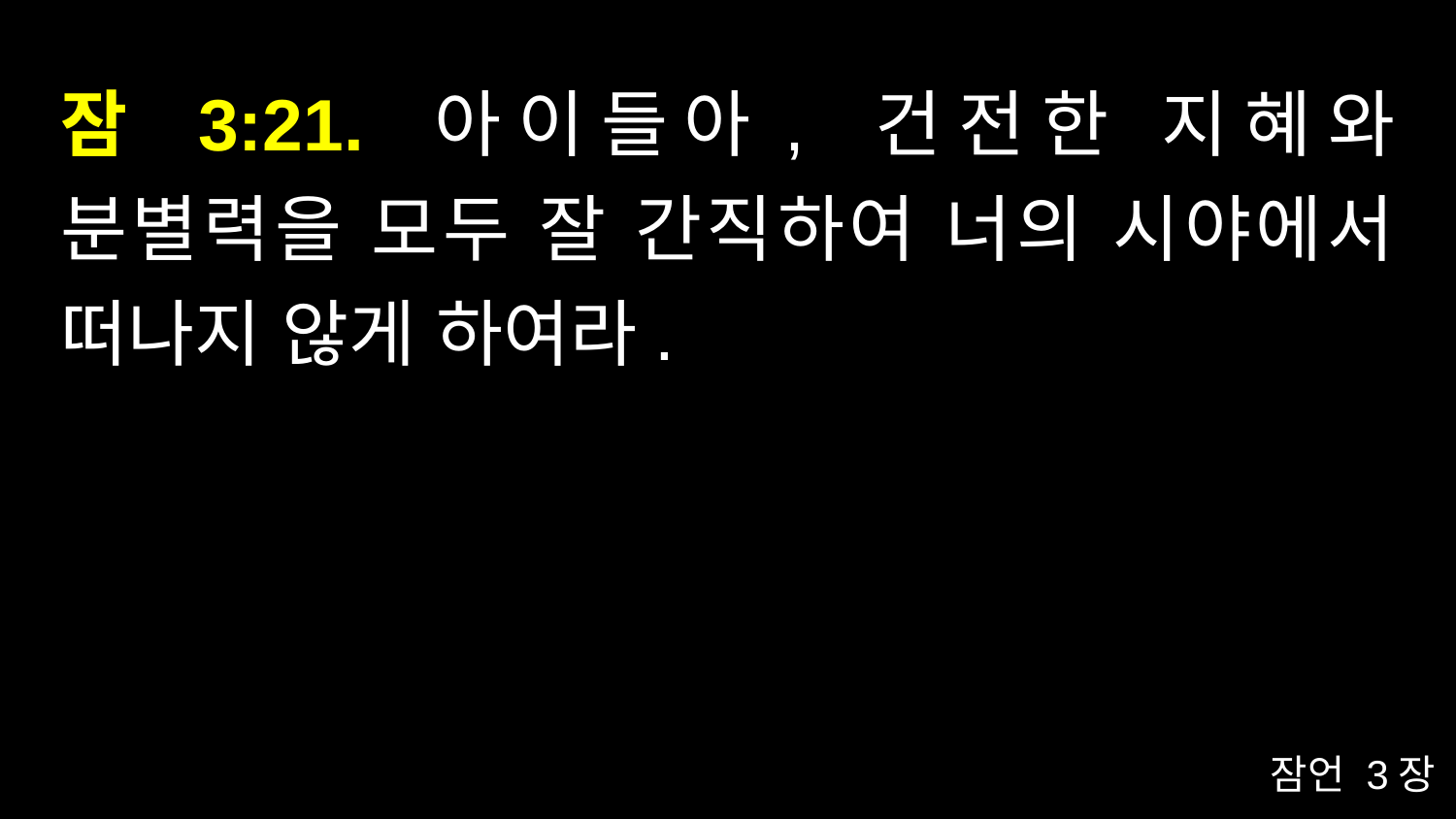

# 잠 3:21. 아이들아, 건전한 지혜와 분별력을 모두 잘 간직하여 너의 시야에서 떠나지 않게 하여라.
잠언 3장